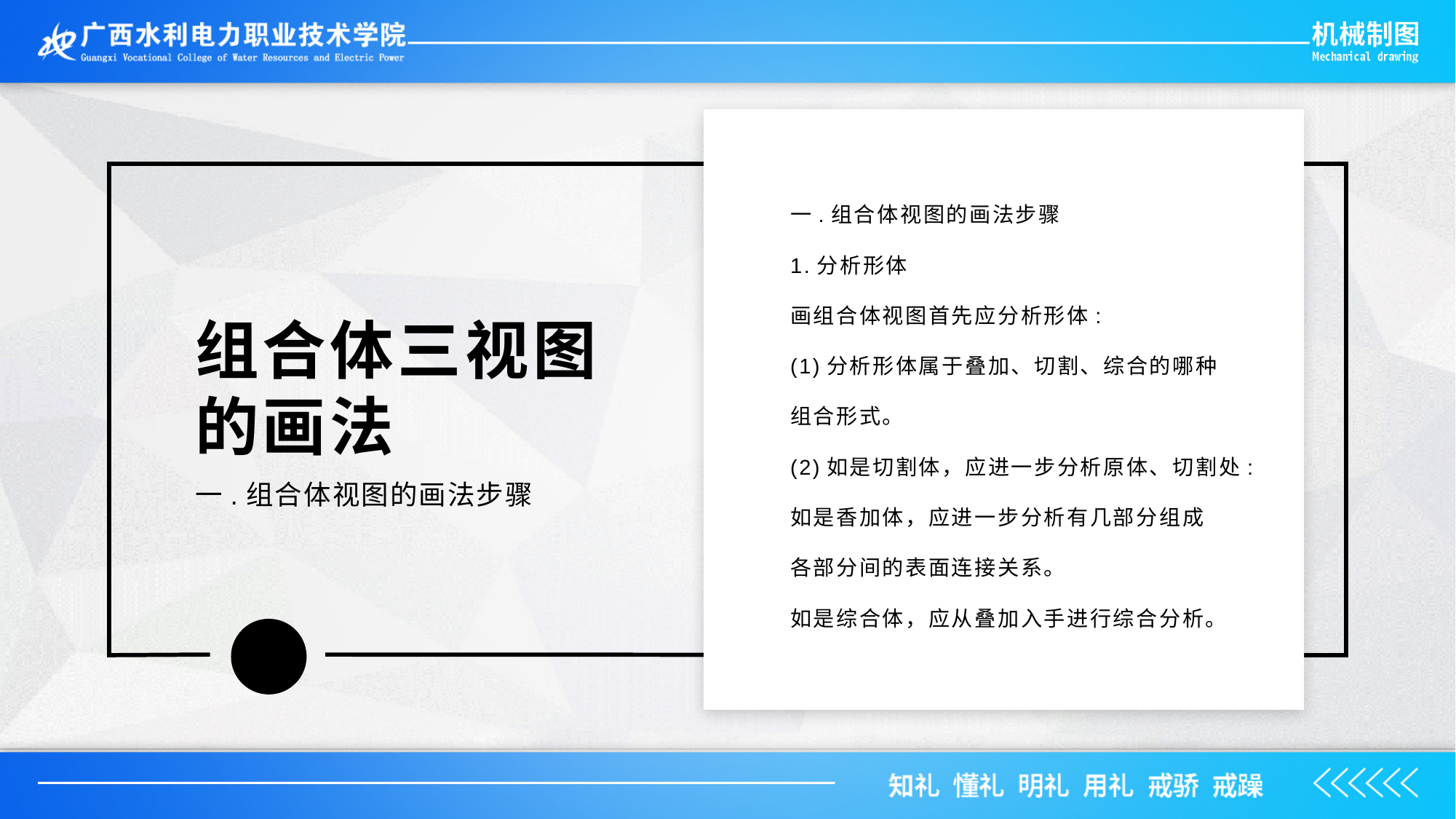

一.组合体视图的画法步骤
1.分析形体
画组合体视图首先应分析形体:
(1)分析形体属于叠加、切割、综合的哪种
组合形式。
(2)如是切割体，应进一步分析原体、切割处:
如是香加体，应进一步分析有几部分组成
各部分间的表面连接关系。
如是综合体，应从叠加入手进行综合分析。

组合体三视图的画法
一.组合体视图的画法步骤